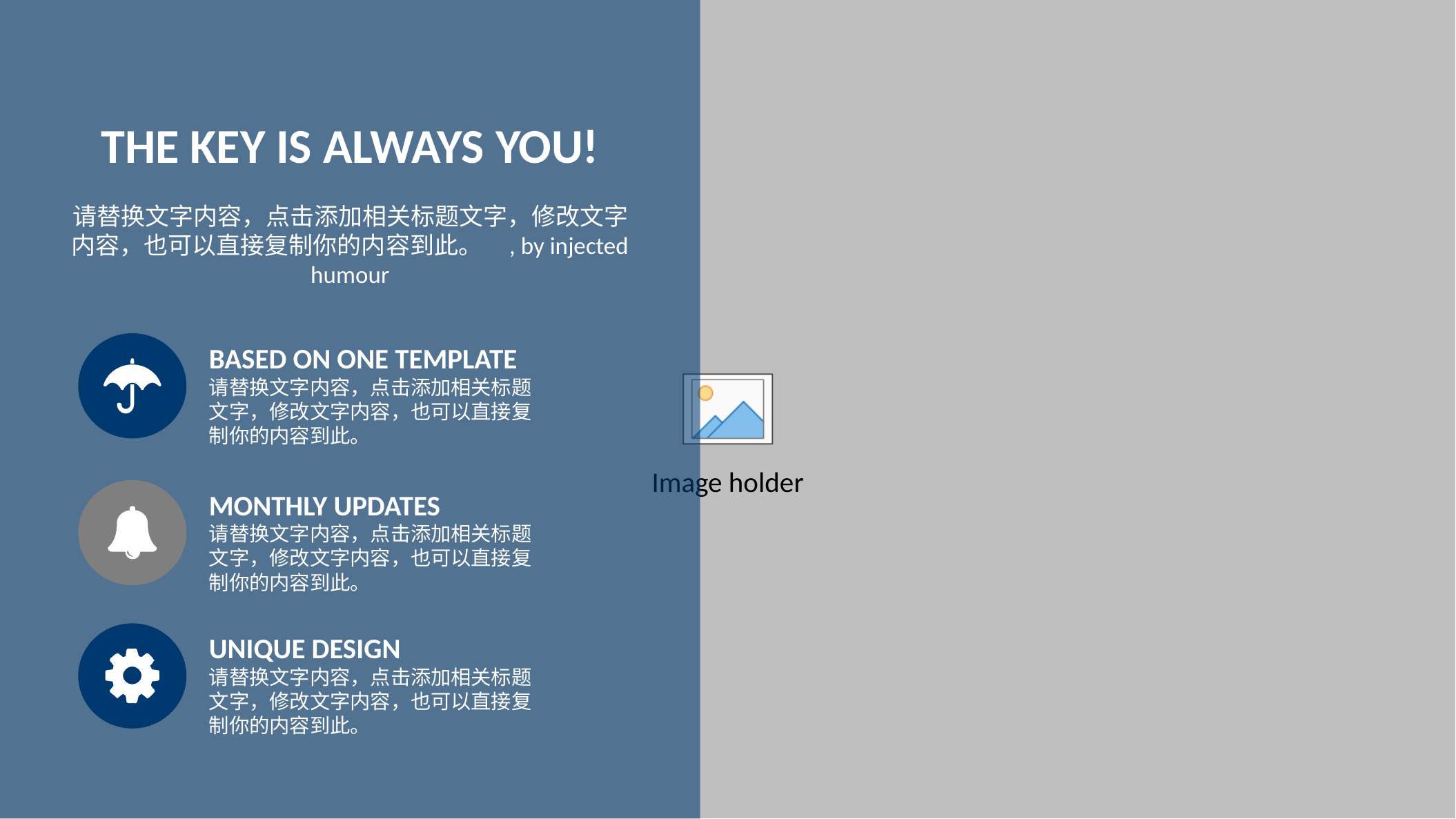

THE KEY IS ALWAYS YOU!
请替换文字内容，点击添加相关标题文字，修改文字内容，也可以直接复制你的内容到此。    , by injected humour

BASED ON ONE TEMPLATE
请替换文字内容，点击添加相关标题文字，修改文字内容，也可以直接复制你的内容到此。

MONTHLY UPDATES
请替换文字内容，点击添加相关标题文字，修改文字内容，也可以直接复制你的内容到此。

UNIQUE DESIGN
请替换文字内容，点击添加相关标题文字，修改文字内容，也可以直接复制你的内容到此。